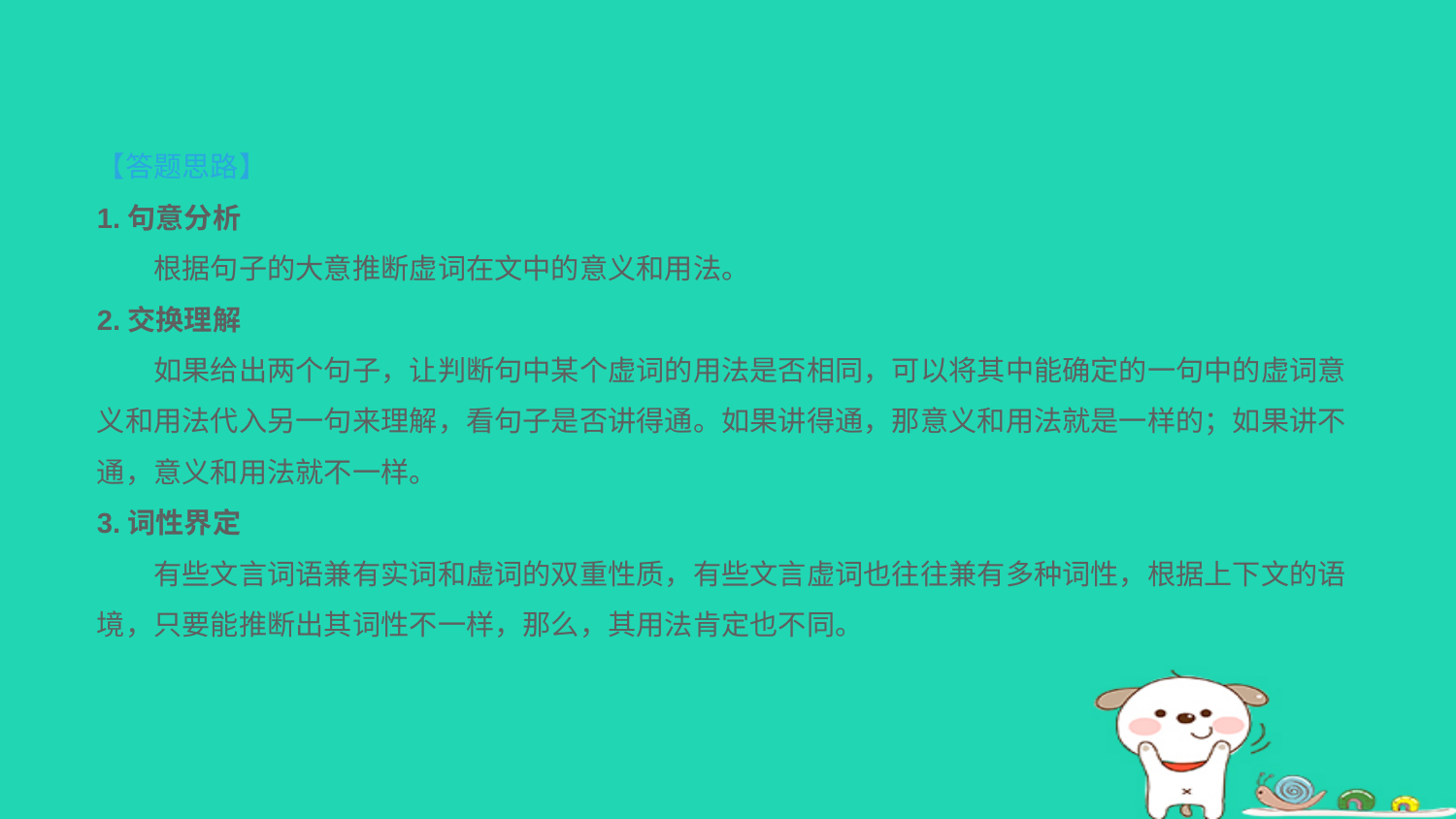

【答题思路】
1.句意分析
　　根据句子的大意推断虚词在文中的意义和用法。
2.交换理解
　　如果给出两个句子，让判断句中某个虚词的用法是否相同，可以将其中能确定的一句中的虚词意义和用法代入另一句来理解，看句子是否讲得通。如果讲得通，那意义和用法就是一样的；如果讲不通，意义和用法就不一样。
3.词性界定
　　有些文言词语兼有实词和虚词的双重性质，有些文言虚词也往往兼有多种词性，根据上下文的语境，只要能推断出其词性不一样，那么，其用法肯定也不同。